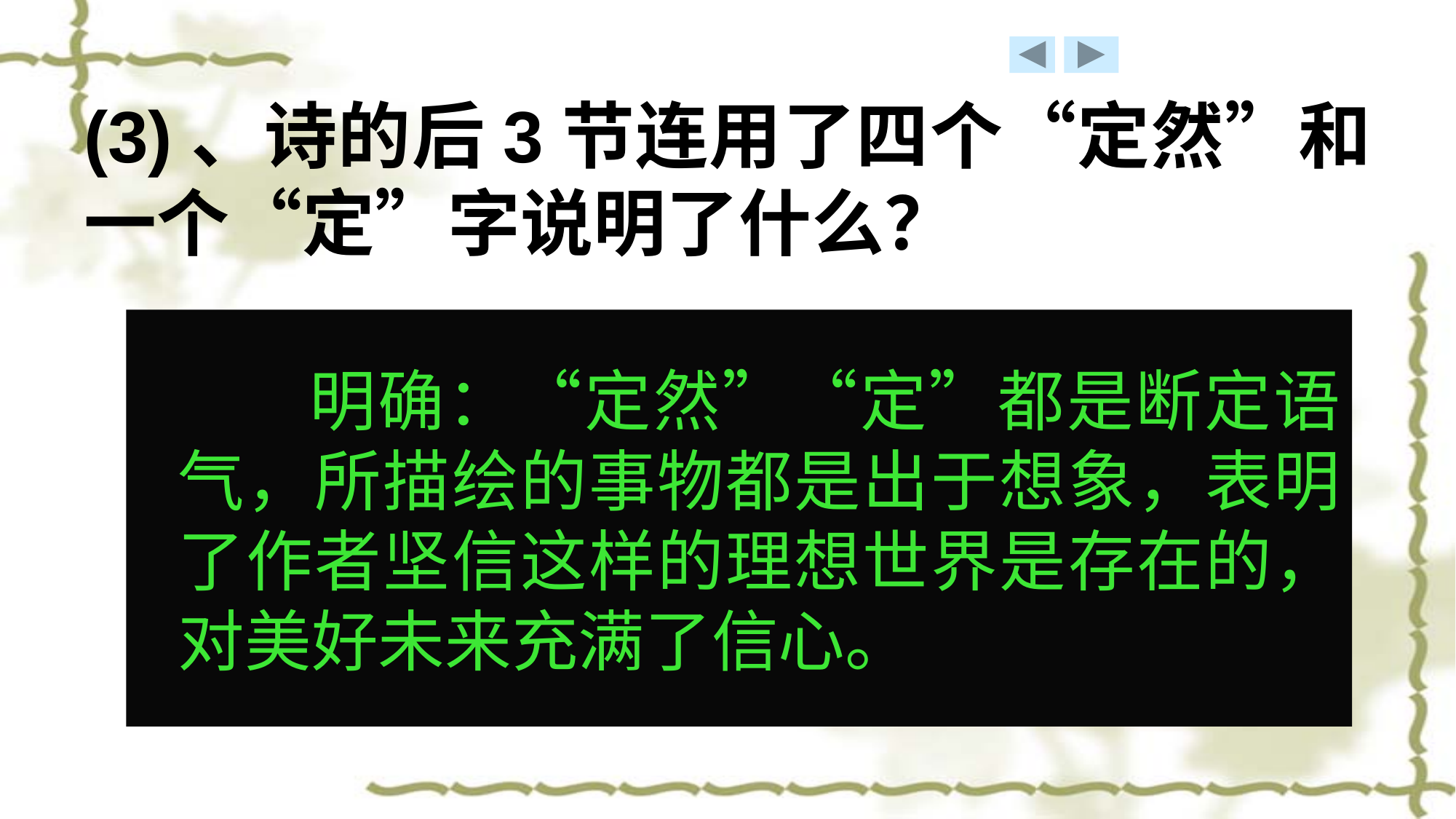

(3)、诗的后3节连用了四个“定然”和一个“定”字说明了什么？

         明确：“定然”“定”都是断定语气，所描绘的事物都是出于想象，表明了作者坚信这样的理想世界是存在的，对美好未来充满了信心。